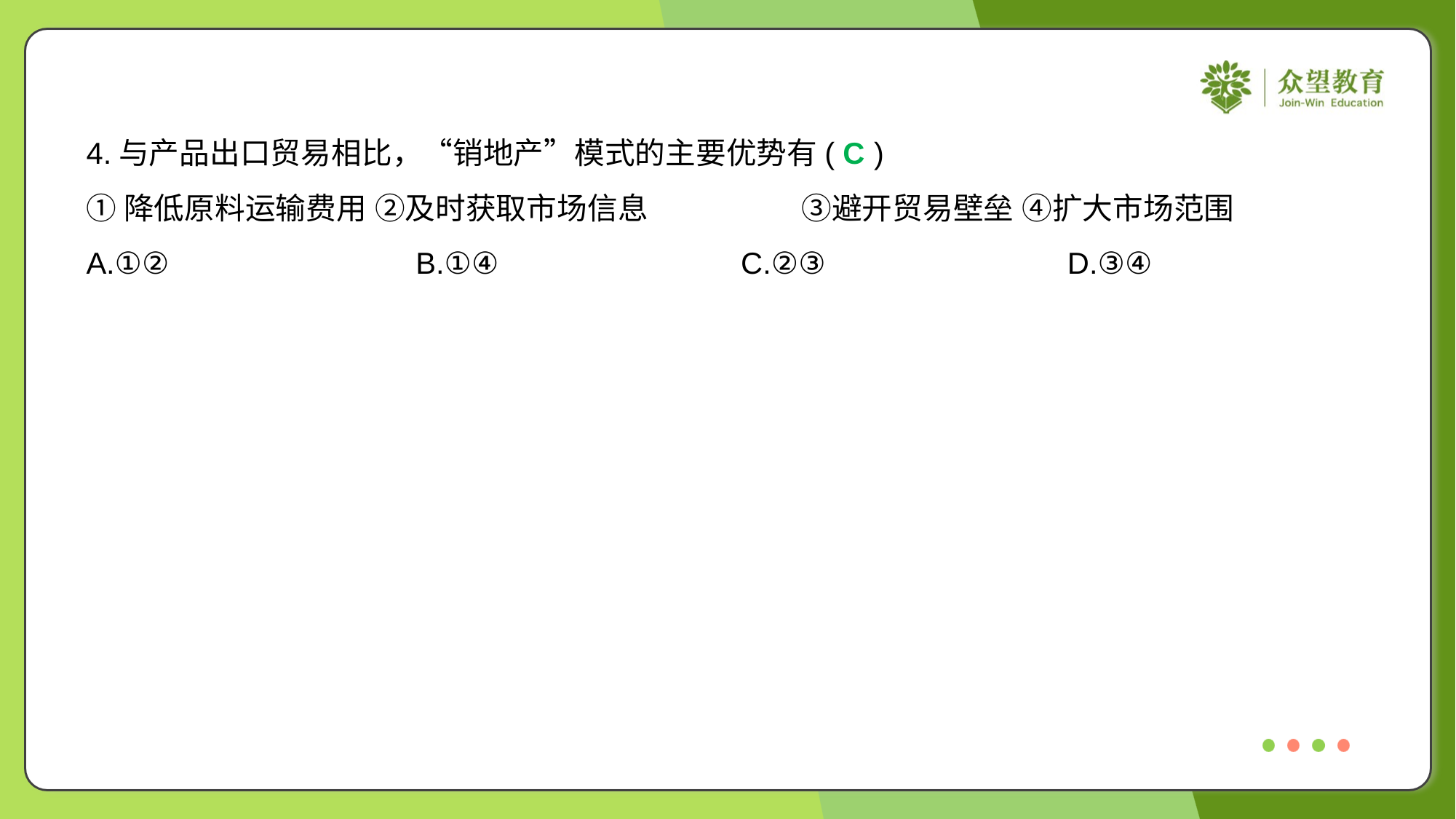

4.与产品出口贸易相比，“销地产”模式的主要优势有(     )
C
①降低原料运输费用 ②及时获取市场信息	③避开贸易壁垒 ④扩大市场范围
A.①②	B.①④	C.②③	D.③④